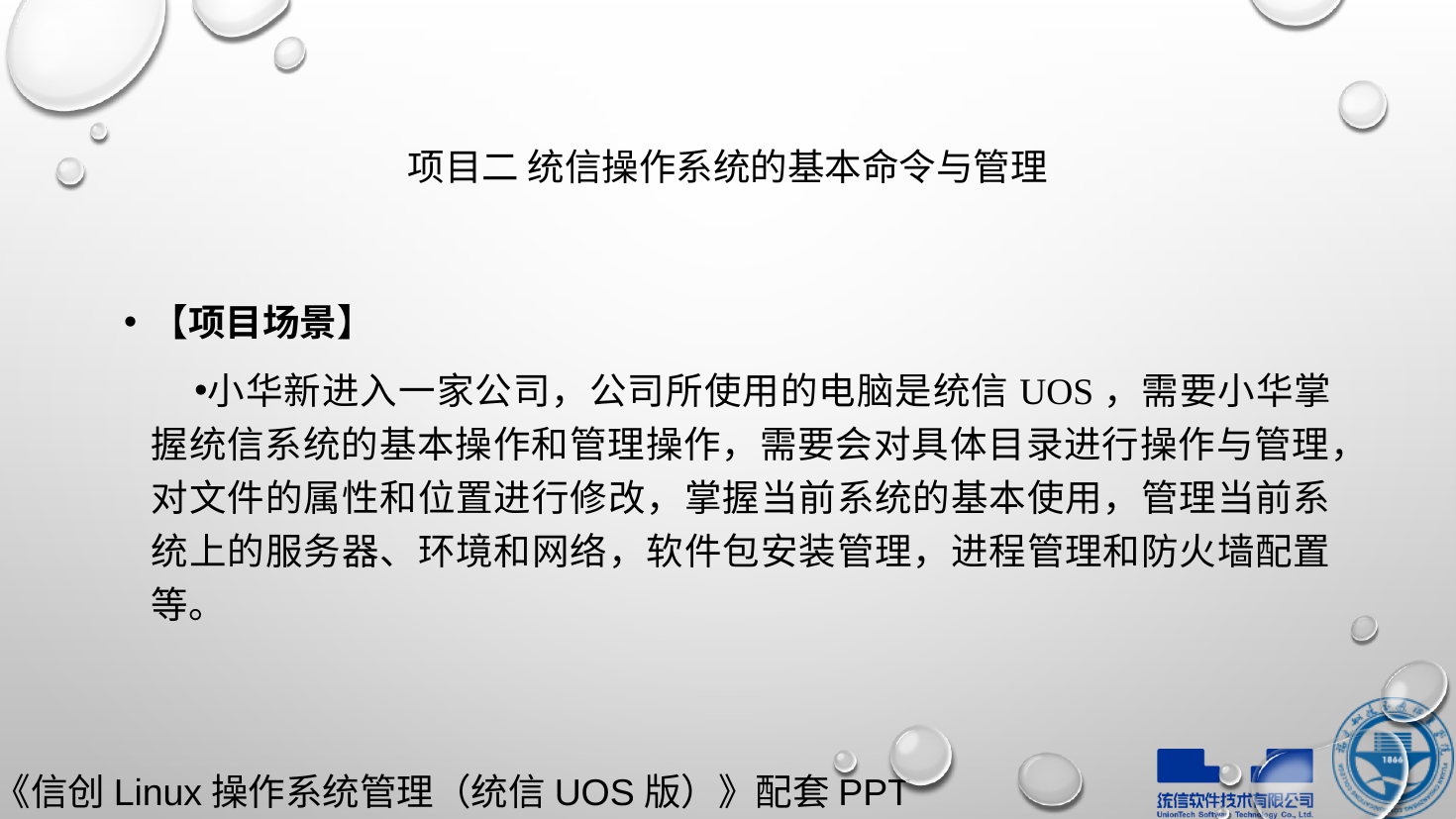

# 项目二 统信操作系统的基本命令与管理
【项目场景】
小华新进入一家公司，公司所使用的电脑是统信UOS，需要小华掌握统信系统的基本操作和管理操作，需要会对具体目录进行操作与管理，对文件的属性和位置进行修改，掌握当前系统的基本使用，管理当前系统上的服务器、环境和网络，软件包安装管理，进程管理和防火墙配置等。